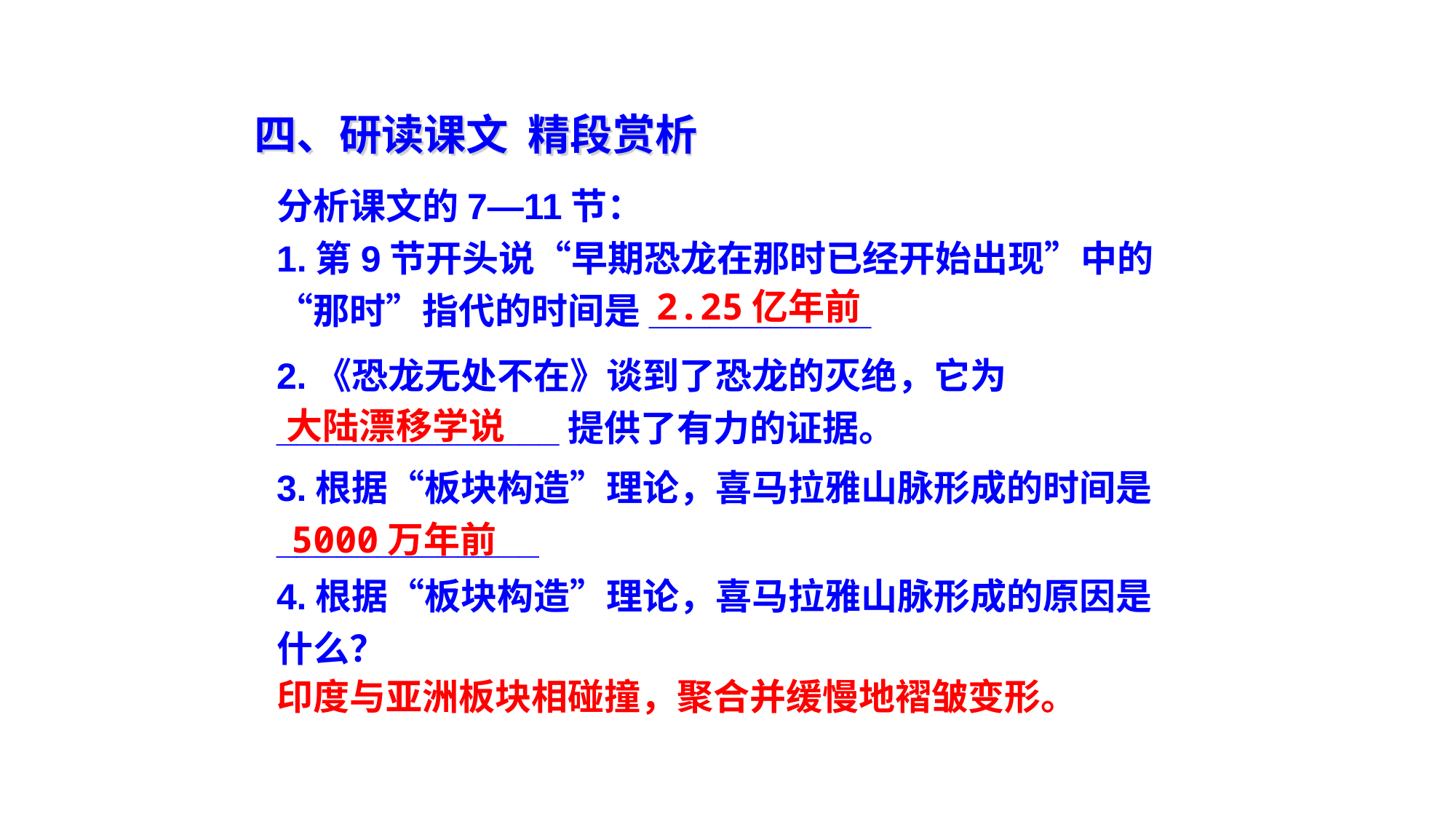

四、研读课文  精段赏析
分析课文的7—11节：
1.第9节开头说“早期恐龙在那时已经开始出现”中的“那时”指代的时间是___________
2.25亿年前
2.《恐龙无处不在》谈到了恐龙的灭绝，它为______________提供了有力的证据。
大陆漂移学说
3.根据“板块构造”理论，喜马拉雅山脉形成的时间是_____________
 5000万年前
4.根据“板块构造”理论，喜马拉雅山脉形成的原因是什么？
印度与亚洲板块相碰撞，聚合并缓慢地褶皱变形。